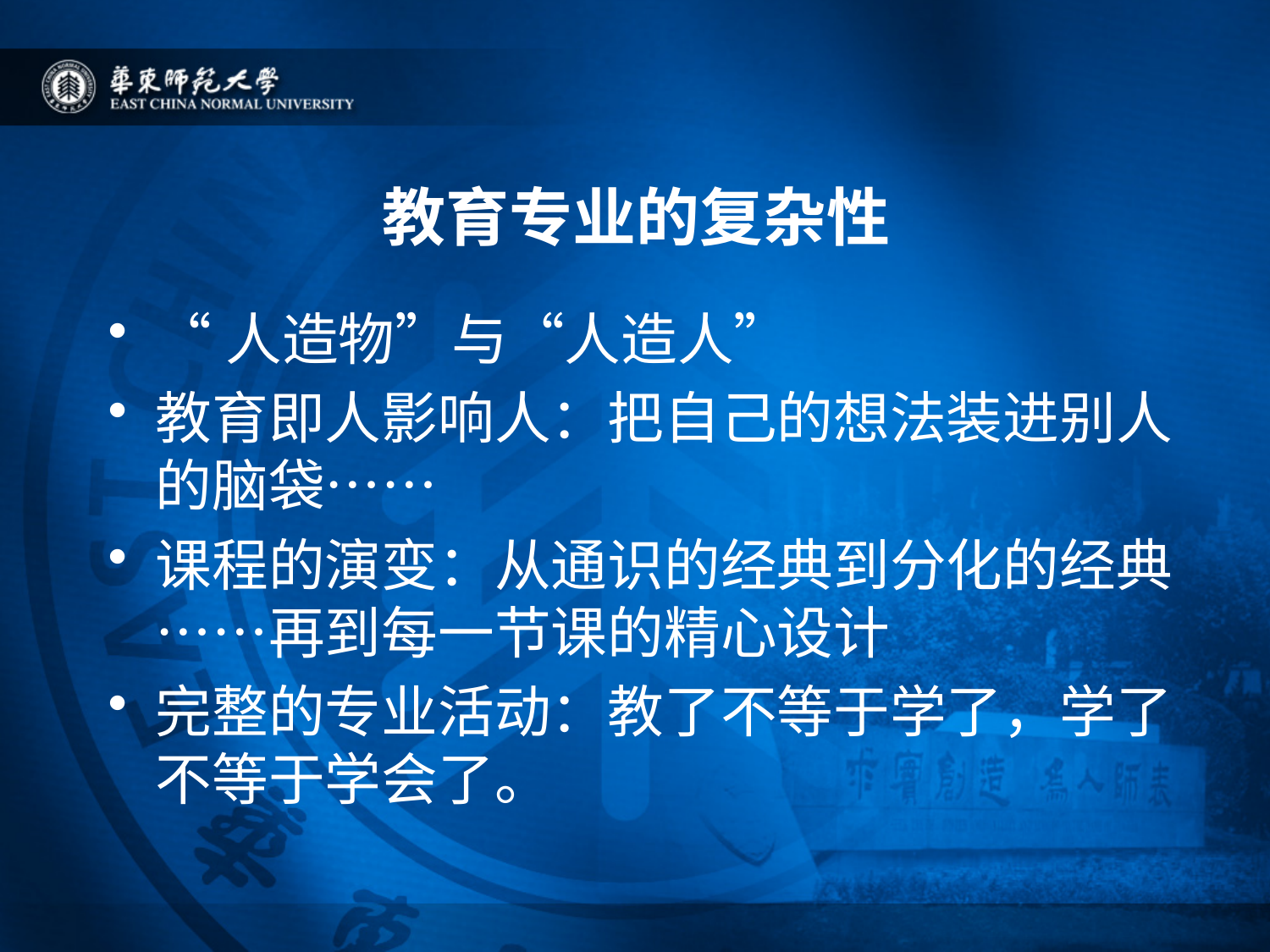

# 教育专业的复杂性
“人造物”与“人造人”
教育即人影响人：把自己的想法装进别人的脑袋……
课程的演变：从通识的经典到分化的经典……再到每一节课的精心设计
完整的专业活动：教了不等于学了，学了不等于学会了。